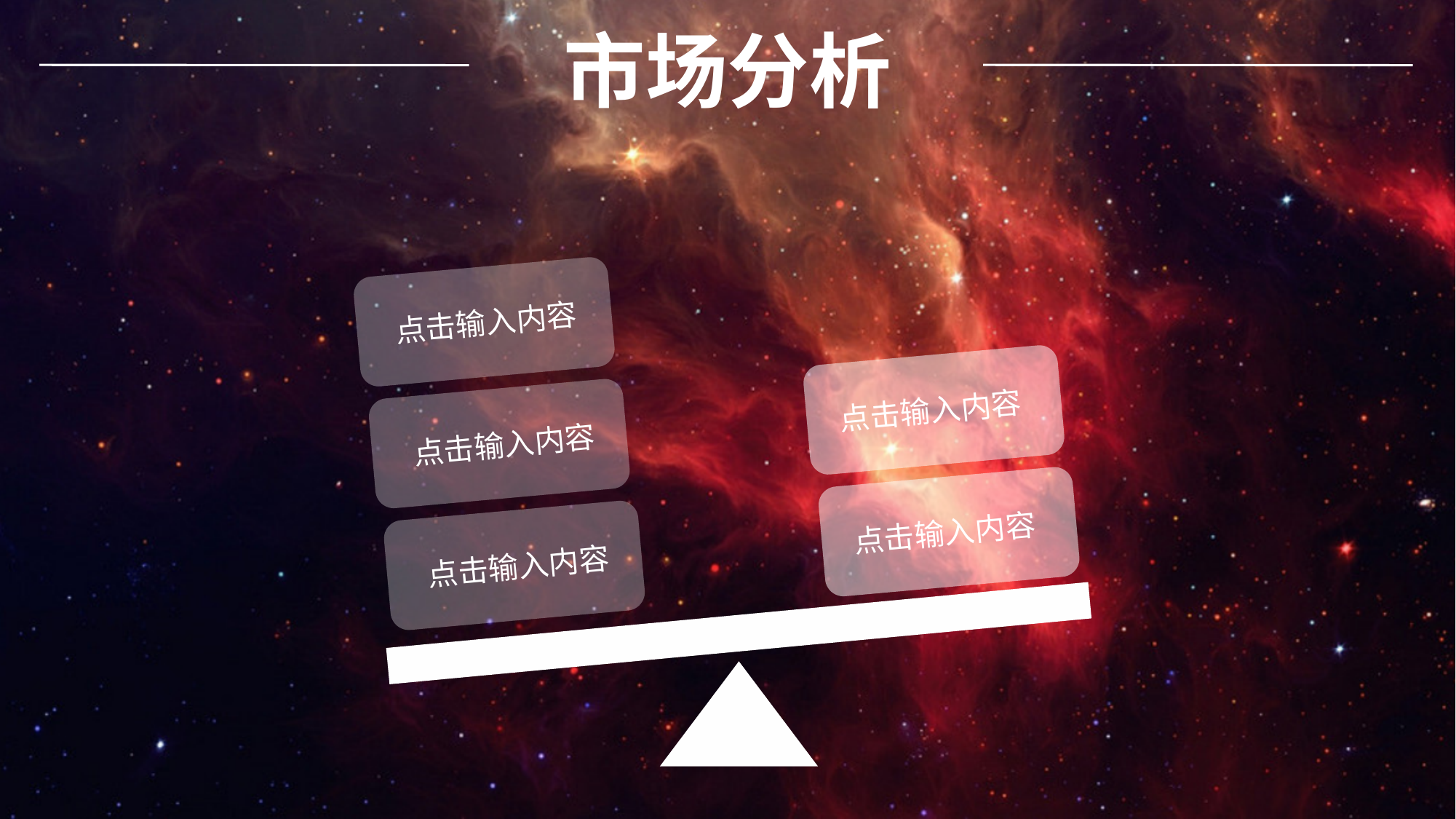

市场分析

点击输入内容

点击输入内容

点击输入内容

点击输入内容

点击输入内容